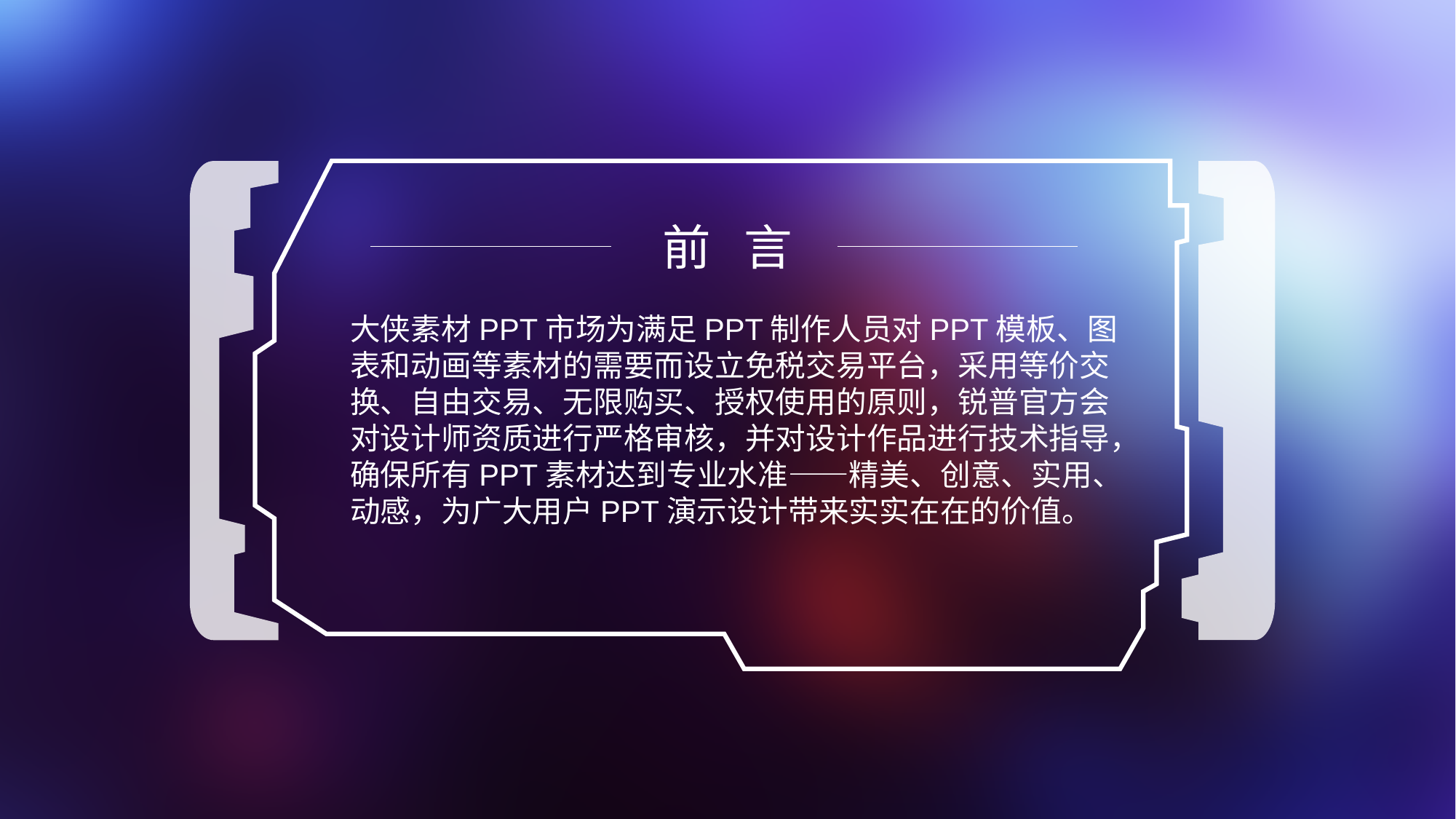

前   言
大侠素材PPT市场为满足PPT制作人员对PPT模板、图表和动画等素材的需要而设立免税交易平台，采用等价交换、自由交易、无限购买、授权使用的原则，锐普官方会对设计师资质进行严格审核，并对设计作品进行技术指导，确保所有PPT素材达到专业水准——精美、创意、实用、动感，为广大用户PPT演示设计带来实实在在的价值。